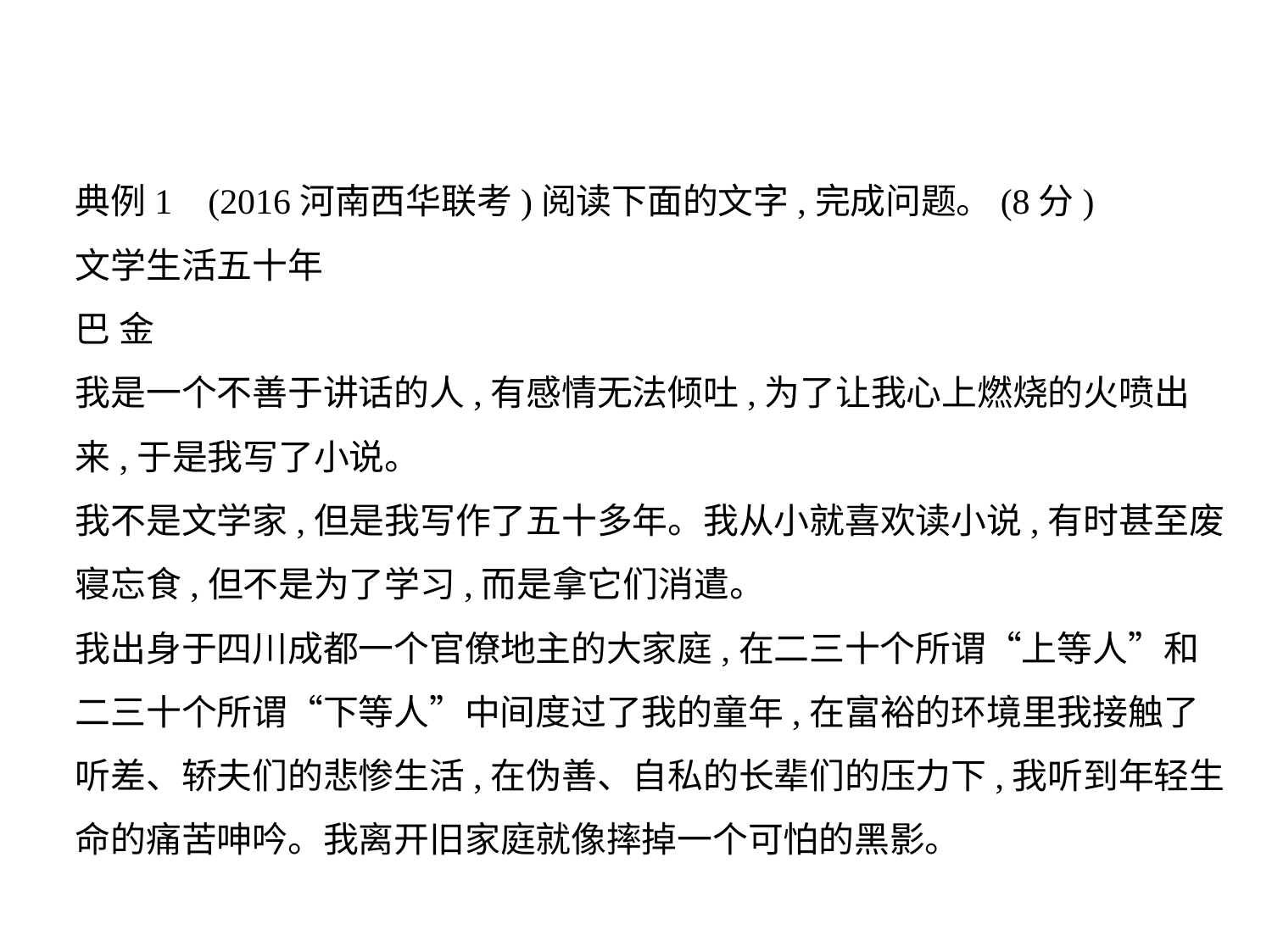

典例1    (2016河南西华联考)阅读下面的文字,完成问题。(8分)
文学生活五十年
巴 金
我是一个不善于讲话的人,有感情无法倾吐,为了让我心上燃烧的火喷出
来,于是我写了小说。
我不是文学家,但是我写作了五十多年。我从小就喜欢读小说,有时甚至废
寝忘食,但不是为了学习,而是拿它们消遣。
我出身于四川成都一个官僚地主的大家庭,在二三十个所谓“上等人”和
二三十个所谓“下等人”中间度过了我的童年,在富裕的环境里我接触了
听差、轿夫们的悲惨生活,在伪善、自私的长辈们的压力下,我听到年轻生
命的痛苦呻吟。我离开旧家庭就像摔掉一个可怕的黑影。